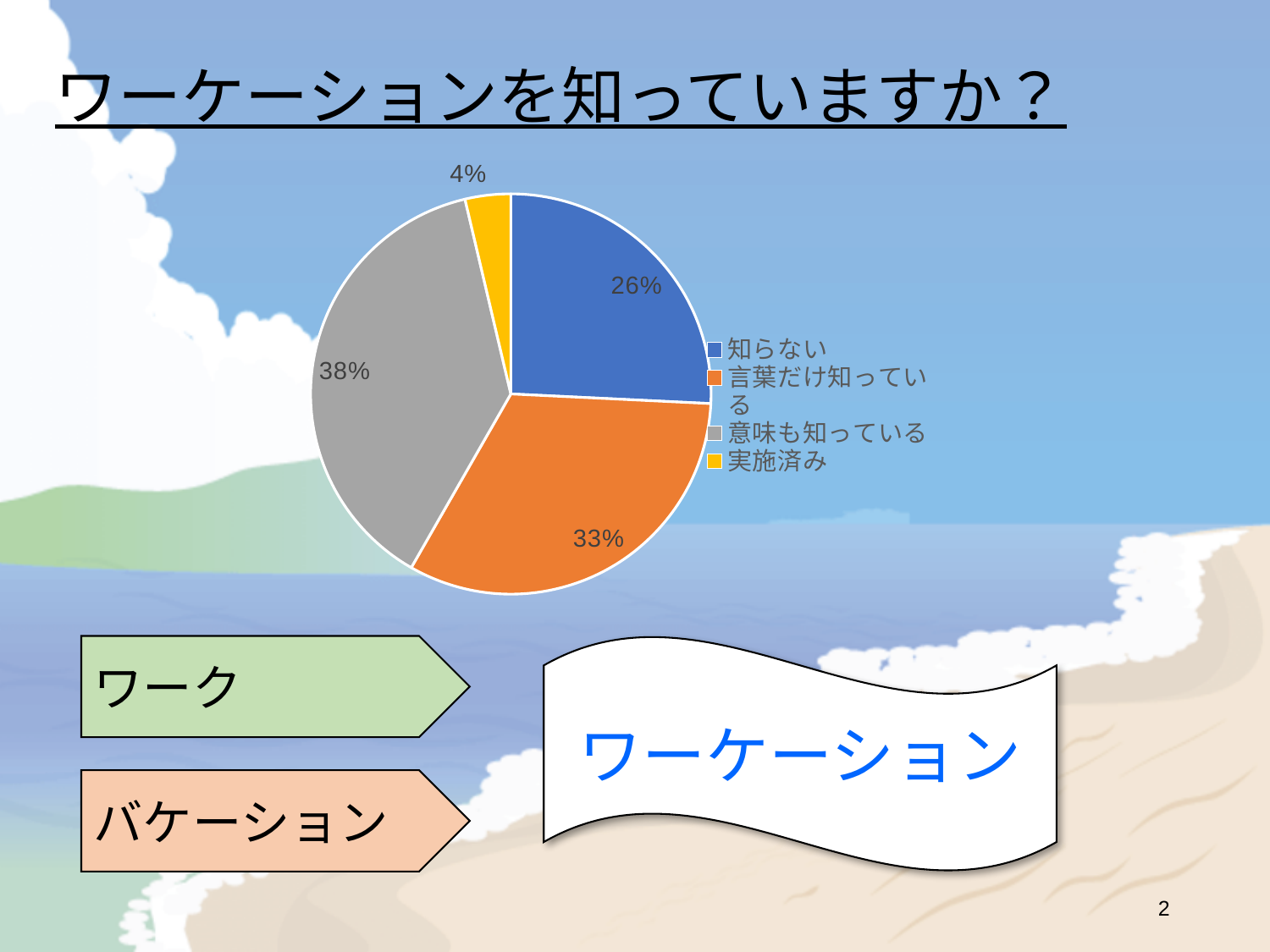

ワーケーションを知っていますか？

### Chart

| Category | 回答数 |
|---|---|
| 知らない | 42.0 |
| 言葉だけ知っている | 53.0 |
| 意味も知っている | 62.0 |
| 実施済み | 6.0 |
ワーク
ワーケーション
バケーション
2